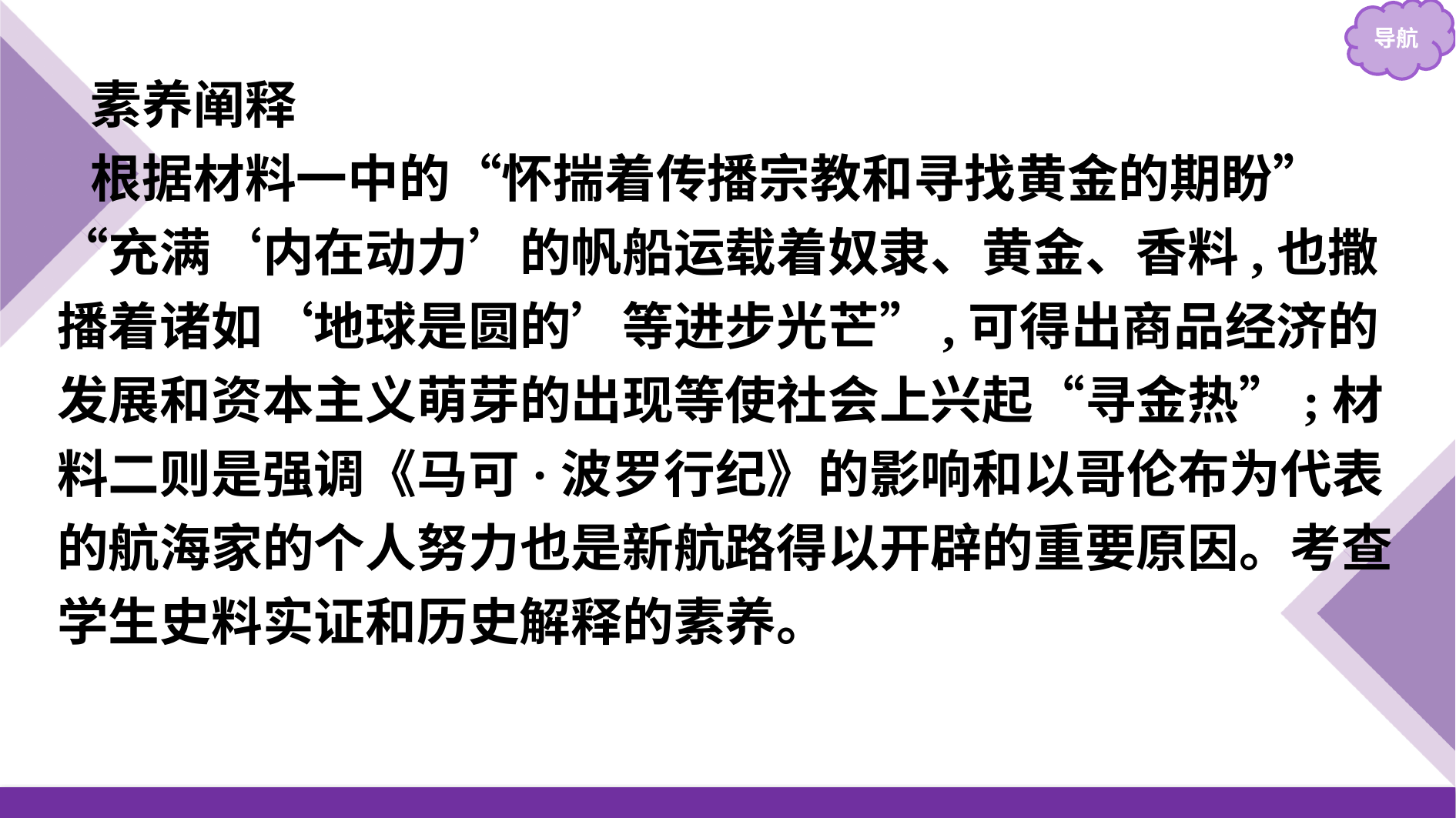

素养阐释
根据材料一中的“怀揣着传播宗教和寻找黄金的期盼”“充满‘内在动力’的帆船运载着奴隶、黄金、香料,也撒播着诸如‘地球是圆的’等进步光芒”,可得出商品经济的发展和资本主义萌芽的出现等使社会上兴起“寻金热”;材料二则是强调《马可·波罗行纪》的影响和以哥伦布为代表的航海家的个人努力也是新航路得以开辟的重要原因。考查学生史料实证和历史解释的素养。